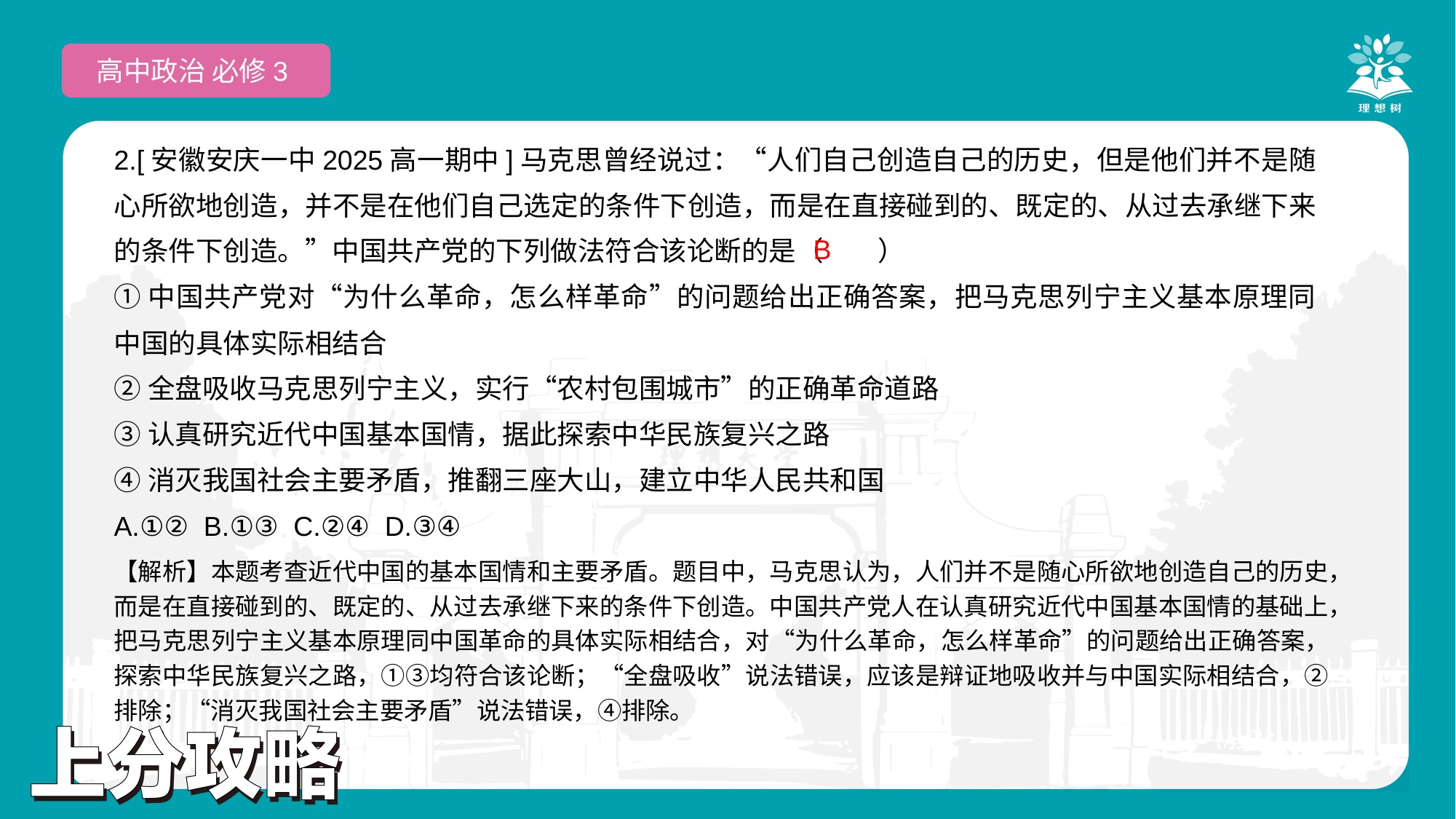

高中政治 必修3
2.[安徽安庆一中2025高一期中]马克思曾经说过：“人们自己创造自己的历史，但是他们并不是随心所欲地创造，并不是在他们自己选定的条件下创造，而是在直接碰到的、既定的、从过去承继下来的条件下创造。”中国共产党的下列做法符合该论断的是（　　）
①中国共产党对“为什么革命，怎么样革命”的问题给出正确答案，把马克思列宁主义基本原理同中国的具体实际相结合
②全盘吸收马克思列宁主义，实行“农村包围城市”的正确革命道路
③认真研究近代中国基本国情，据此探索中华民族复兴之路
④消灭我国社会主要矛盾，推翻三座大山，建立中华人民共和国
A.①②  B.①③  C.②④  D.③④
B
【解析】本题考查近代中国的基本国情和主要矛盾。题目中，马克思认为，人们并不是随心所欲地创造自己的历史，而是在直接碰到的、既定的、从过去承继下来的条件下创造。中国共产党人在认真研究近代中国基本国情的基础上，把马克思列宁主义基本原理同中国革命的具体实际相结合，对“为什么革命，怎么样革命”的问题给出正确答案，探索中华民族复兴之路，①③均符合该论断；“全盘吸收”说法错误，应该是辩证地吸收并与中国实际相结合，②排除；“消灭我国社会主要矛盾”说法错误，④排除。